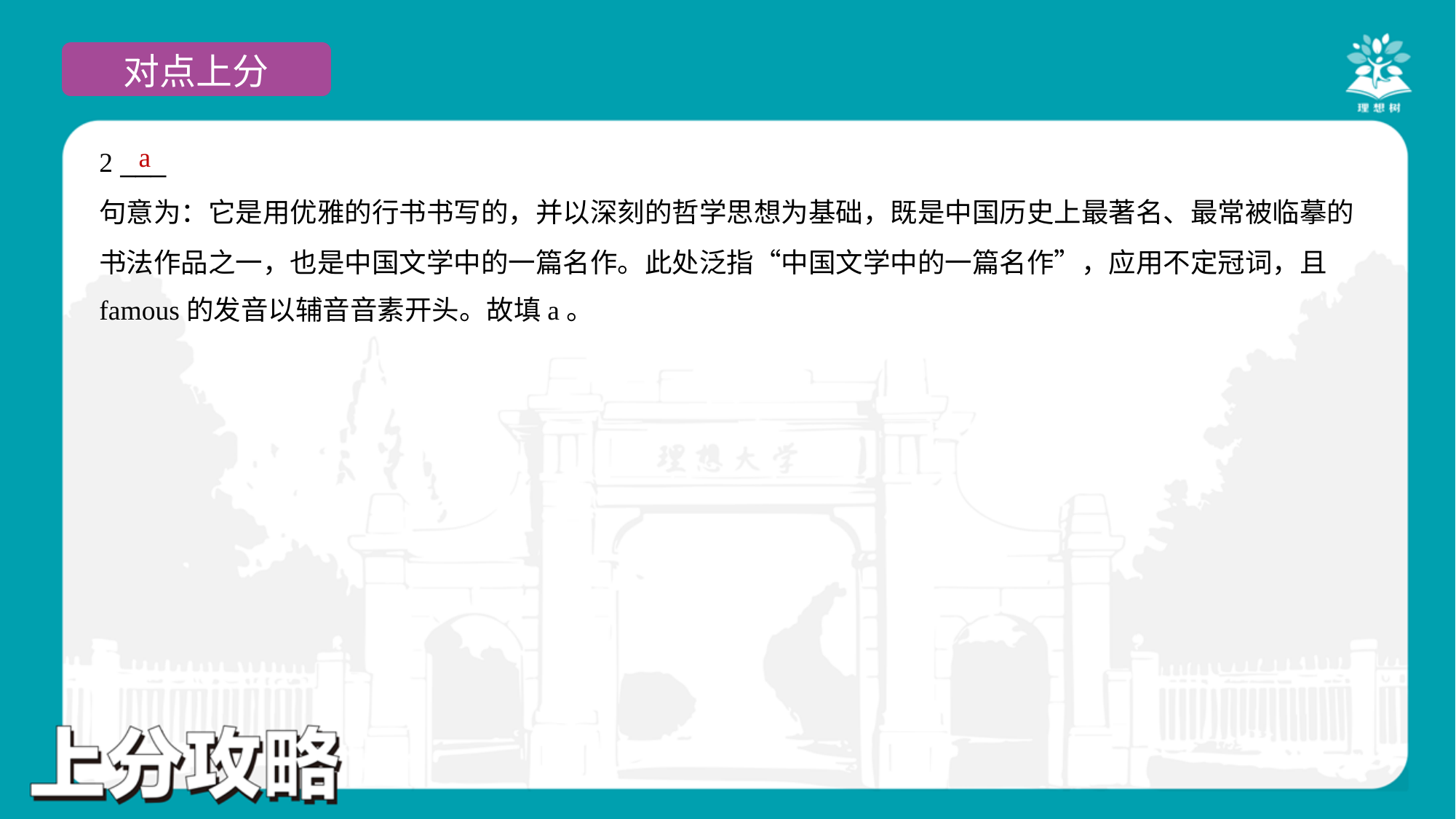

a
2 ___
句意为：它是用优雅的行书书写的，并以深刻的哲学思想为基础，既是中国历史上最著名、最常被临摹的
书法作品之一，也是中国文学中的一篇名作。此处泛指“中国文学中的一篇名作”，应用不定冠词，且
famous的发音以辅音音素开头。故填a。